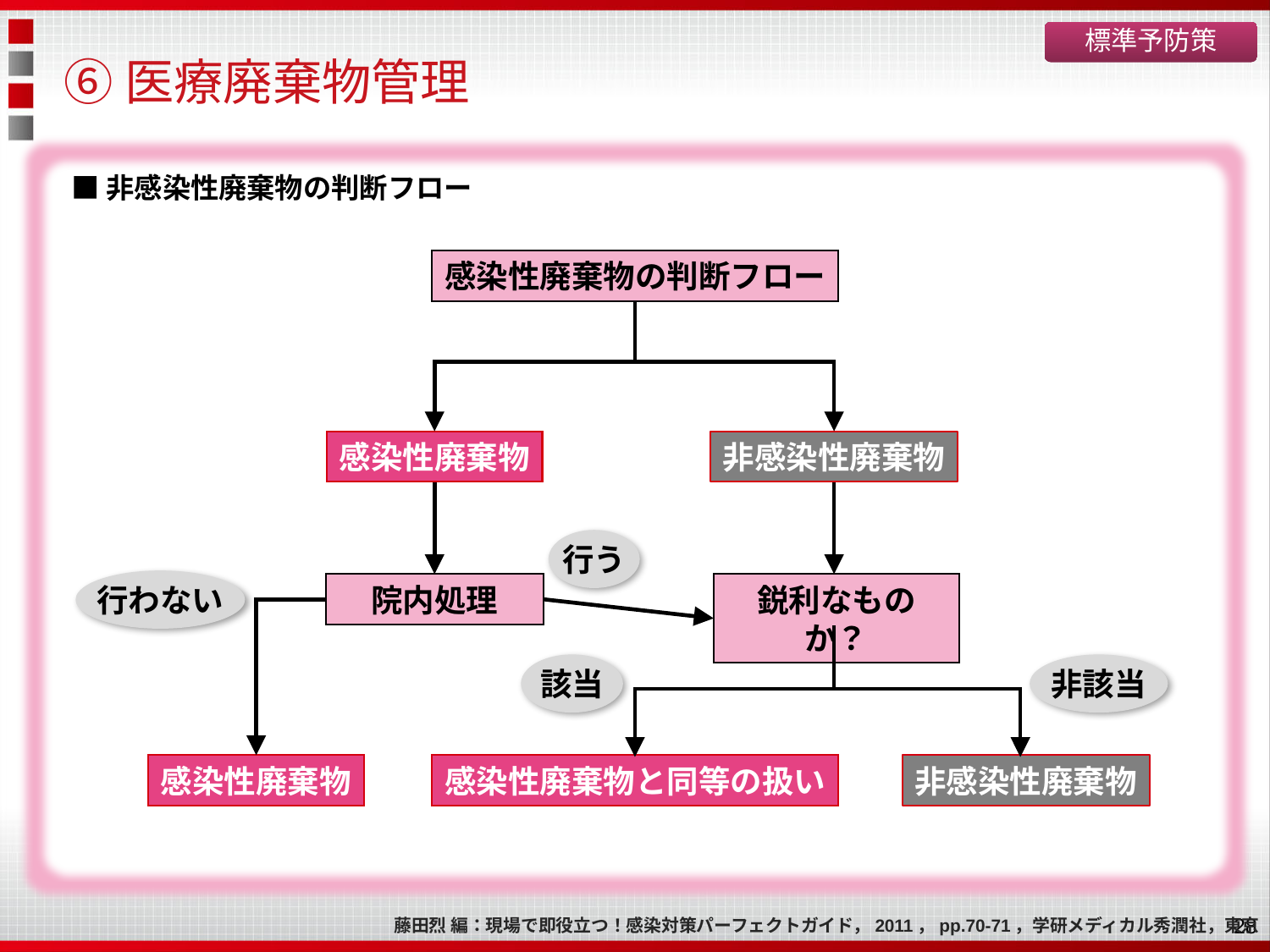

標準予防策
# ⑥医療廃棄物管理

■非感染性廃棄物の判断フロー
感染性廃棄物の判断フロー

感染性廃棄物
非感染性廃棄物
行う
行わない
院内処理
鋭利なものか？

該当
非該当
感染性廃棄物
感染性廃棄物と同等の扱い
非感染性廃棄物
28
藤田烈 編：現場で即役立つ！感染対策パーフェクトガイド，2011，pp.70-71，学研メディカル秀潤社，東京